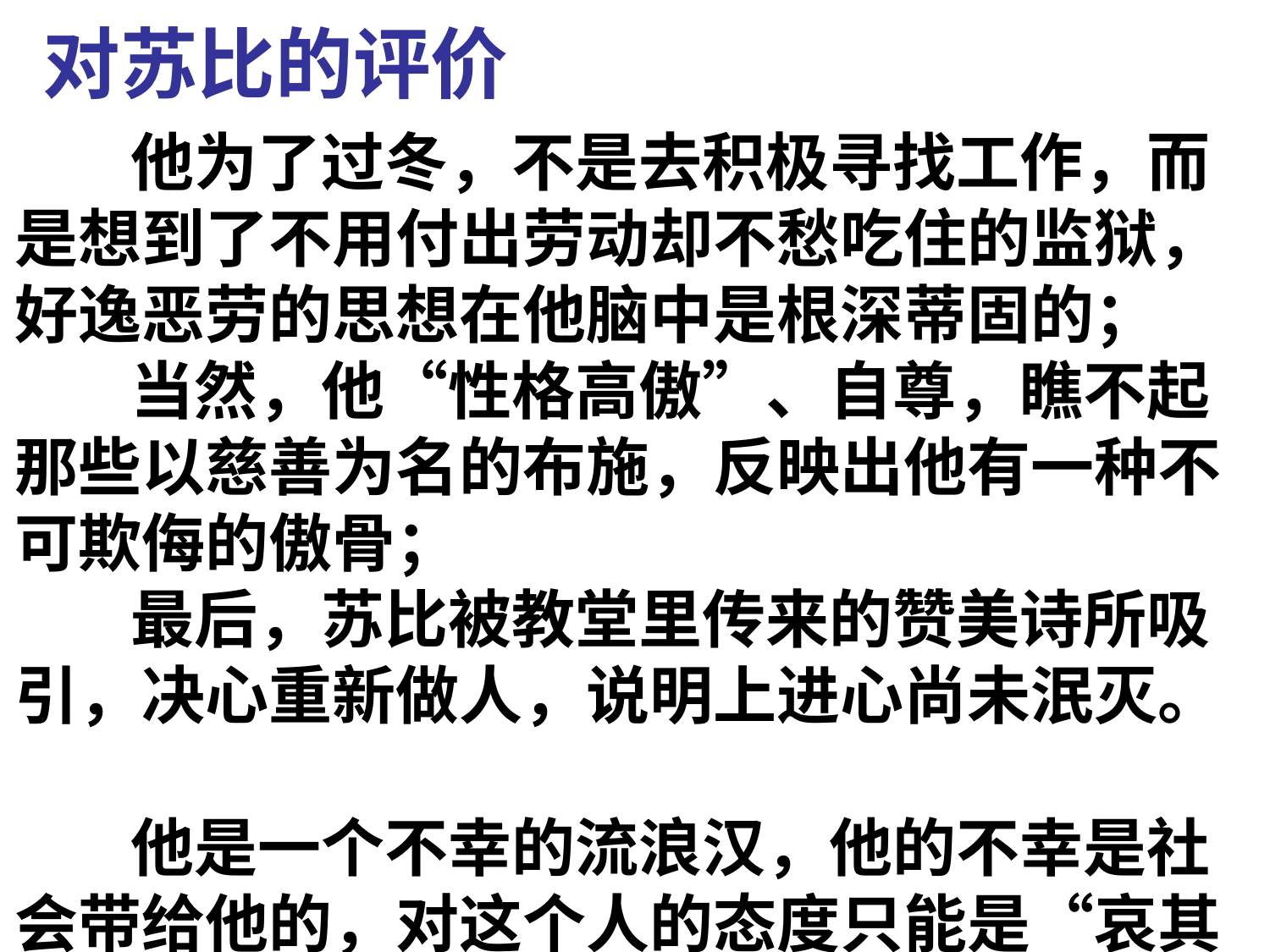

对苏比的评价
       他为了过冬，不是去积极寻找工作，而是想到了不用付出劳动却不愁吃住的监狱，
好逸恶劳的思想在他脑中是根深蒂固的；
       当然，他“性格高傲”、自尊，瞧不起那些以慈善为名的布施，反映出他有一种不可欺侮的傲骨；
       最后，苏比被教堂里传来的赞美诗所吸引，决心重新做人，说明上进心尚未泯灭。
       他是一个不幸的流浪汉，他的不幸是社会带给他的，对这个人的态度只能是“哀其不幸，怒其不争”。